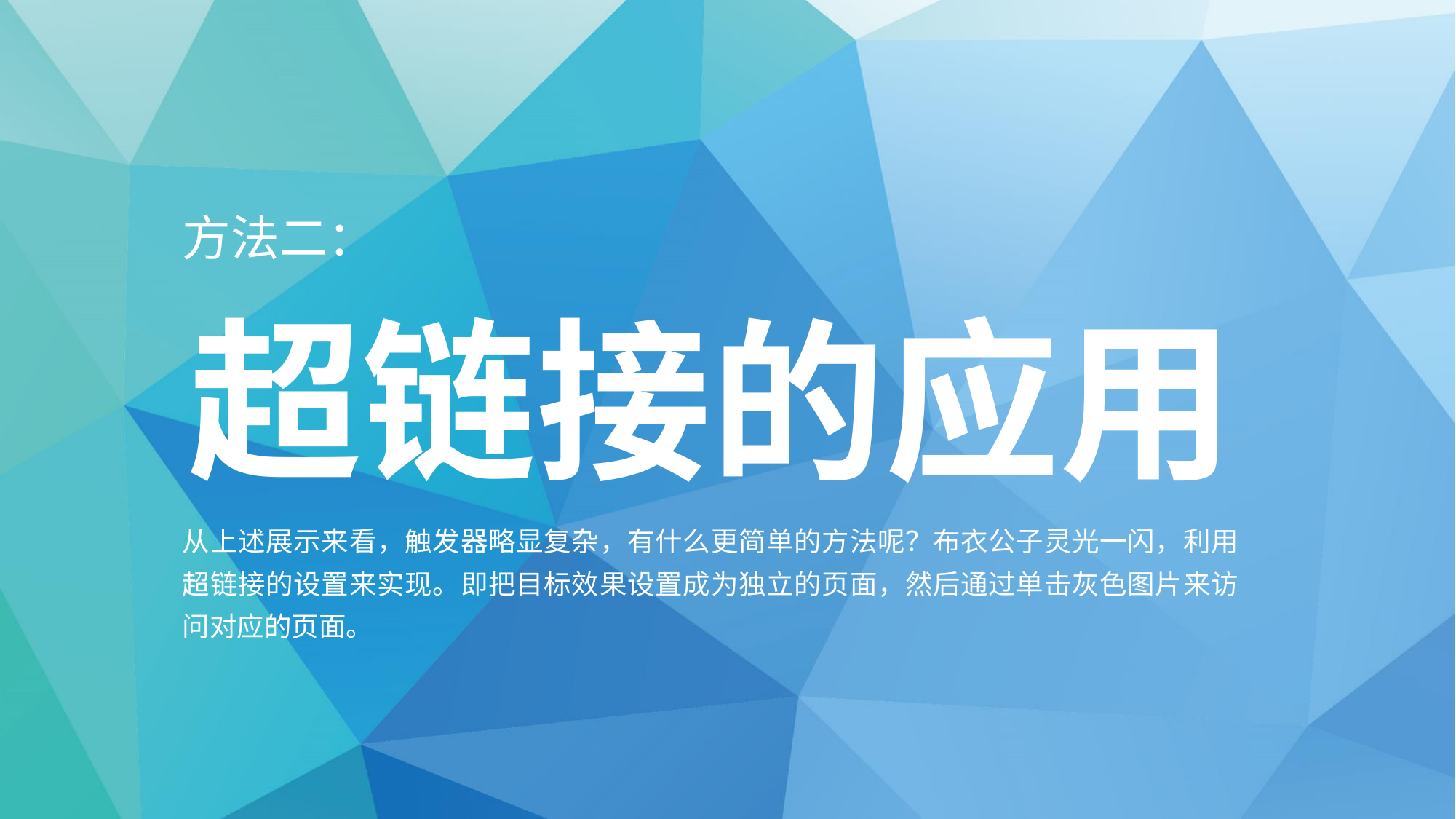

方法二：
超链接的应用
从上述展示来看，触发器略显复杂，有什么更简单的方法呢？布衣公子灵光一闪，利用超链接的设置来实现。即把目标效果设置成为独立的页面，然后通过单击灰色图片来访问对应的页面。